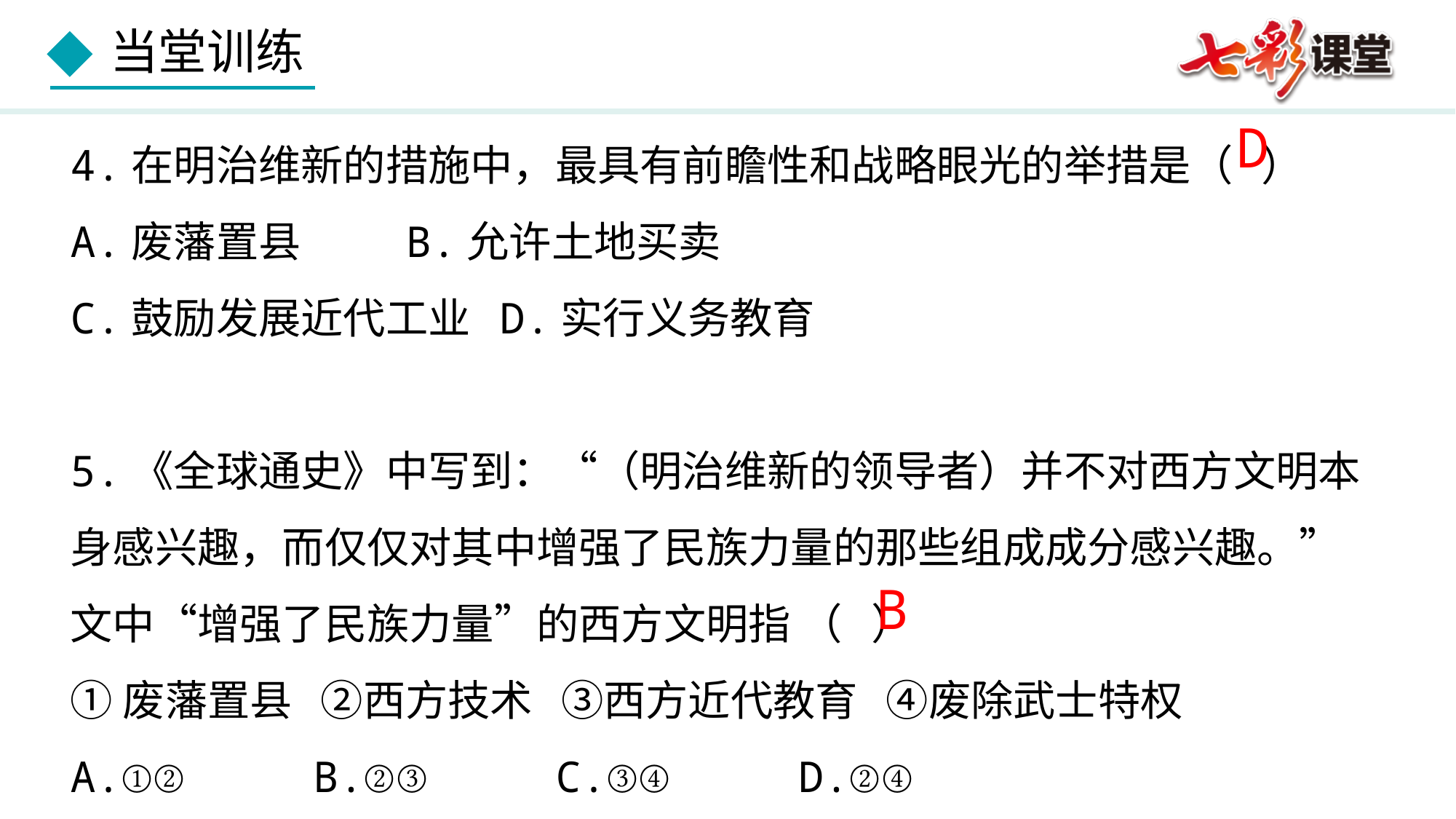

4.在明治维新的措施中，最具有前瞻性和战略眼光的举措是（   ）
A.废藩置县          B.允许土地买卖
C.鼓励发展近代工业  D.实行义务教育

5.《全球通史》中写到：“（明治维新的领导者）并不对西方文明本身感兴趣，而仅仅对其中增强了民族力量的那些组成成分感兴趣。”文中“增强了民族力量”的西方文明指 （   ）
①废藩置县   ②西方技术   ③西方近代教育   ④废除武士特权
A.①②     B.②③     C.③④     D.②④
D

B